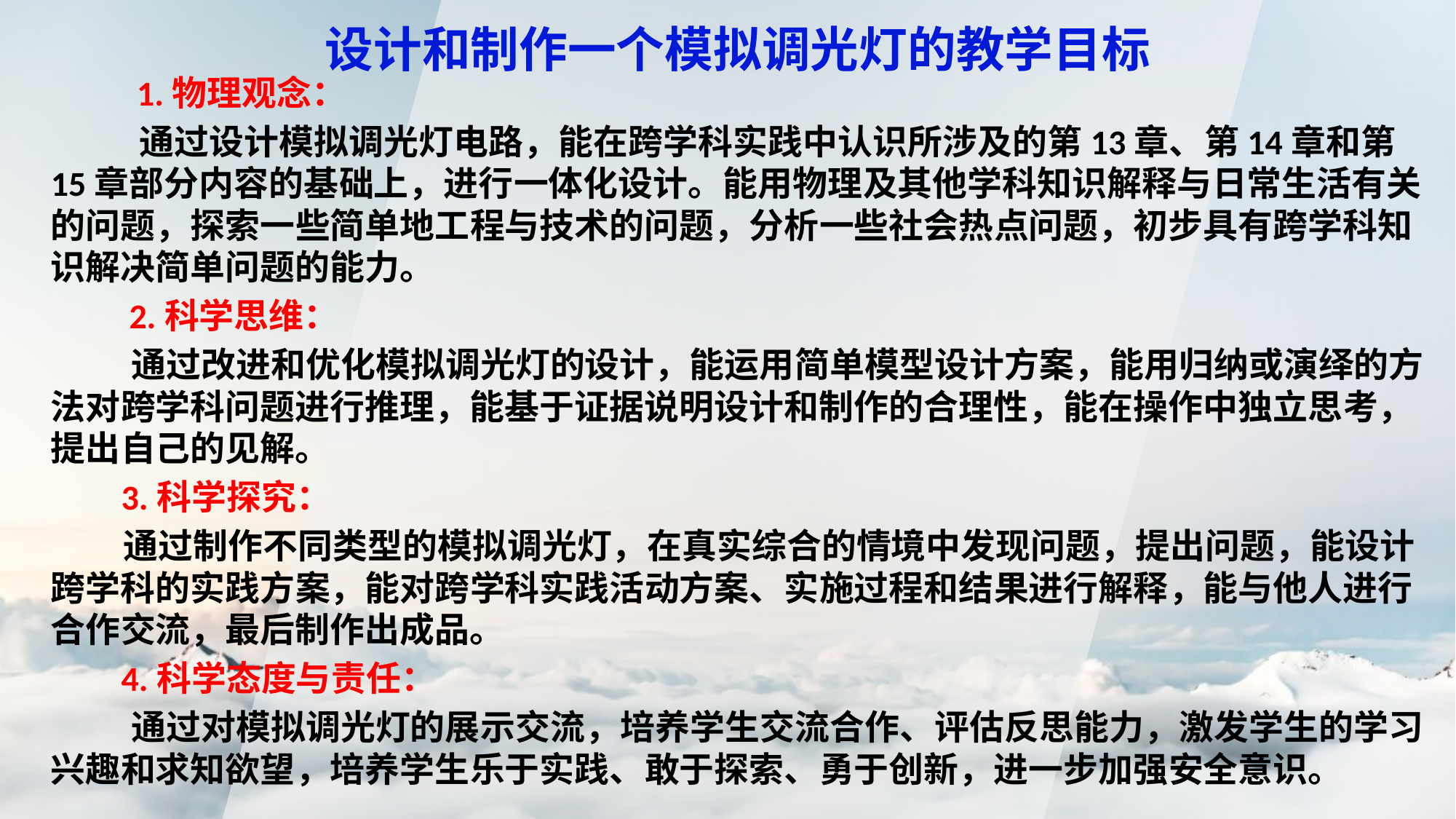

# 设计和制作一个模拟调光灯的教学目标
           1.物理观念：
          通过设计模拟调光灯电路，能在跨学科实践中认识所涉及的第13章、第14章和第15章部分内容的基础上，进行一体化设计。能用物理及其他学科知识解释与日常生活有关的问题，探索一些简单地工程与技术的问题，分析一些社会热点问题，初步具有跨学科知识解决简单问题的能力。
          2.科学思维：
         通过改进和优化模拟调光灯的设计，能运用简单模型设计方案，能用归纳或演绎的方法对跨学科问题进行推理，能基于证据说明设计和制作的合理性，能在操作中独立思考，提出自己的见解。
         3.科学探究：
        通过制作不同类型的模拟调光灯，在真实综合的情境中发现问题，提出问题，能设计跨学科的实践方案，能对跨学科实践活动方案、实施过程和结果进行解释，能与他人进行合作交流，最后制作出成品。
         4.科学态度与责任：
         通过对模拟调光灯的展示交流，培养学生交流合作、评估反思能力，激发学生的学习兴趣和求知欲望，培养学生乐于实践、敢于探索、勇于创新，进一步加强安全意识。